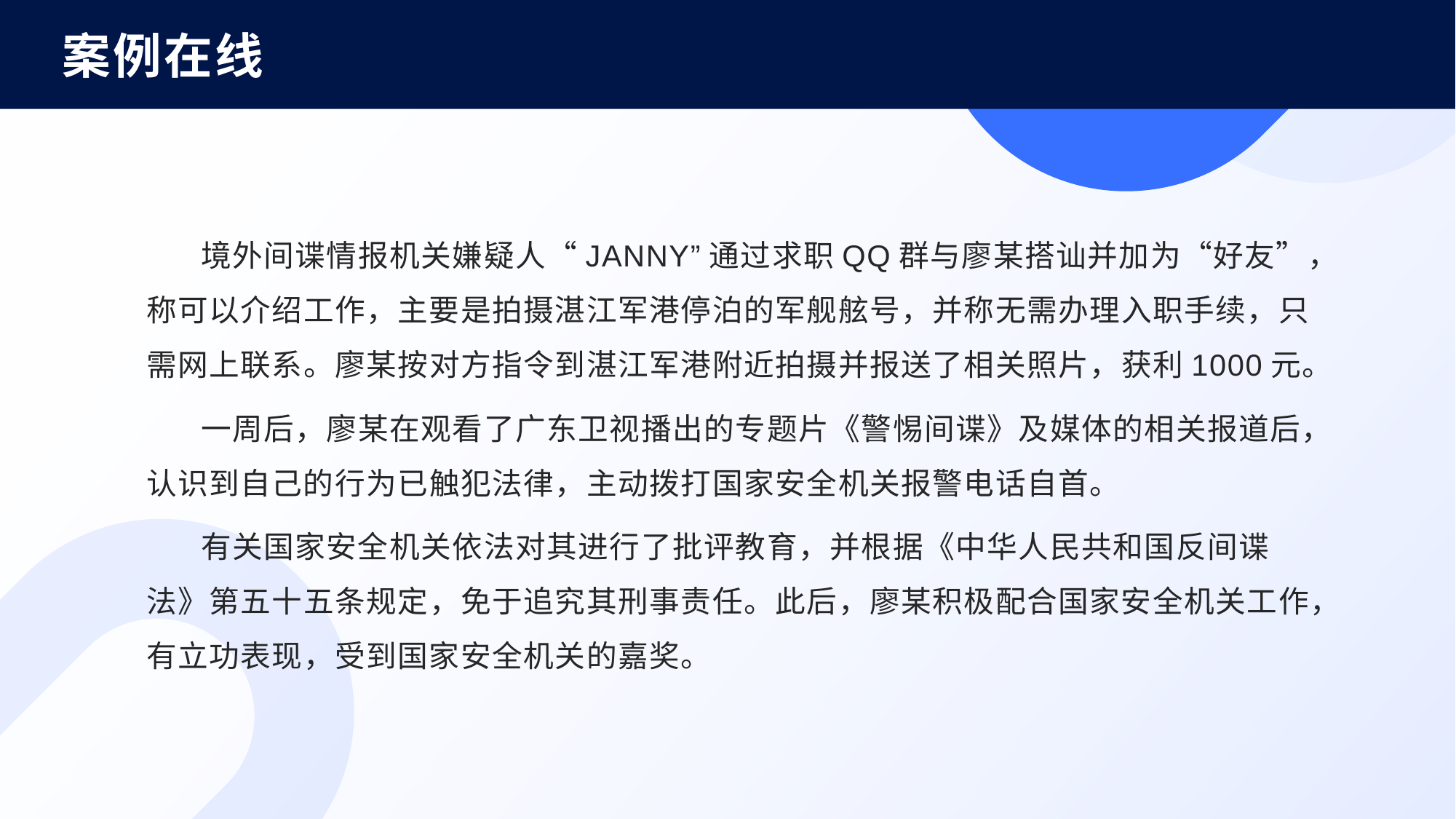

案例在线
境外间谍情报机关嫌疑人“JANNY”通过求职QQ群与廖某搭讪并加为“好友”，称可以介绍工作，主要是拍摄湛江军港停泊的军舰舷号，并称无需办理入职手续，只需网上联系。廖某按对方指令到湛江军港附近拍摄并报送了相关照片，获利1000元。
一周后，廖某在观看了广东卫视播出的专题片《警惕间谍》及媒体的相关报道后，认识到自己的行为已触犯法律，主动拨打国家安全机关报警电话自首。
有关国家安全机关依法对其进行了批评教育，并根据《中华人民共和国反间谍法》第五十五条规定，免于追究其刑事责任。此后，廖某积极配合国家安全机关工作，有立功表现，受到国家安全机关的嘉奖。